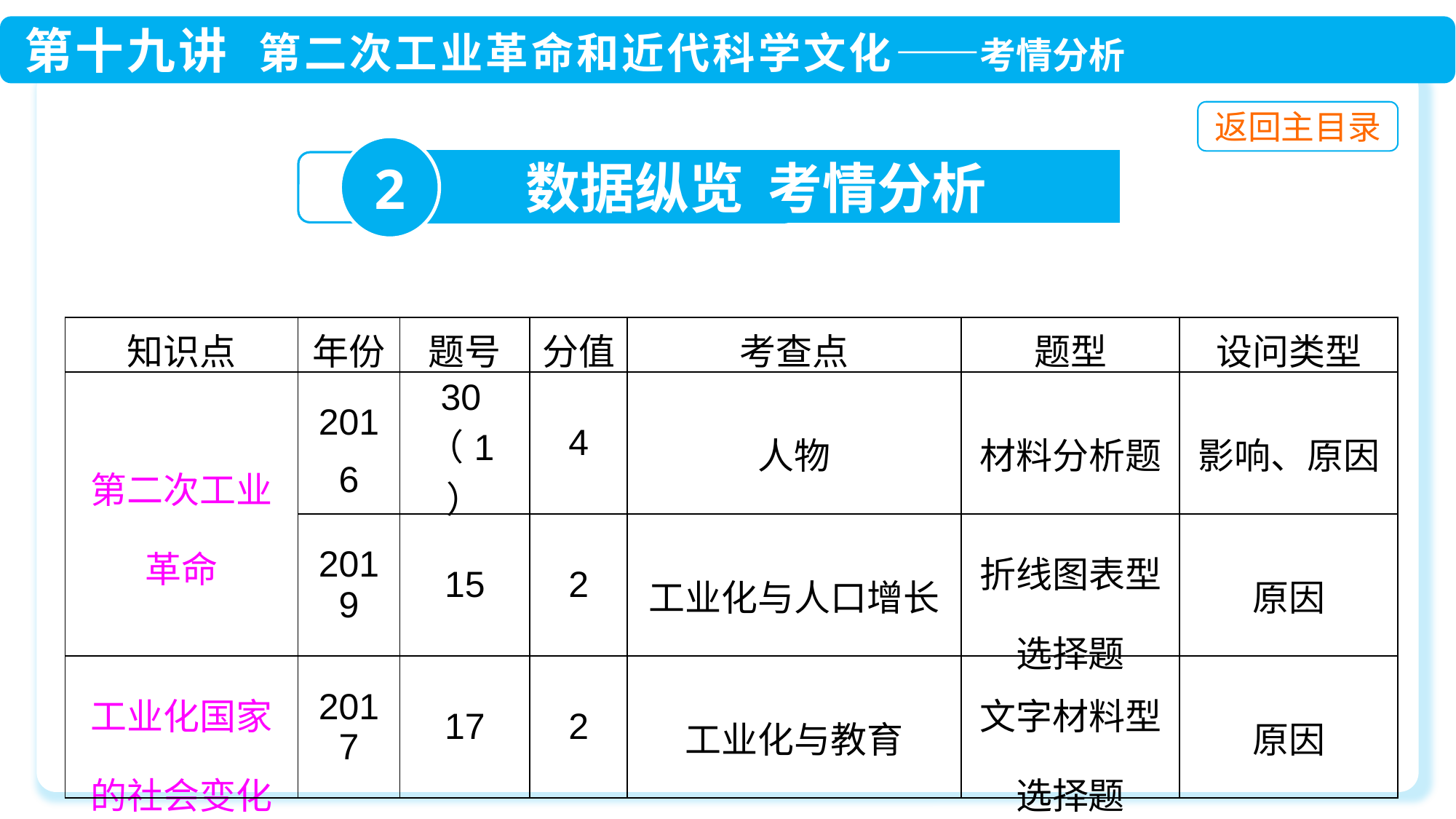

2
数据纵览  考情分析

| 知识点 | 年份 | 题号 | 分值 | 考查点 | 题型 | 设问类型 |
| --- | --- | --- | --- | --- | --- | --- |
| 第二次工业革命 | 2016 | 30（1） | 4 | 人物 | 材料分析题 | 影响、原因 |
|  | 2019 | 15 | 2 | 工业化与人口增长 | 折线图表型选择题 | 原因 |
| 工业化国家的社会变化 | 2017 | 17 | 2 | 工业化与教育 | 文字材料型选择题 | 原因 |